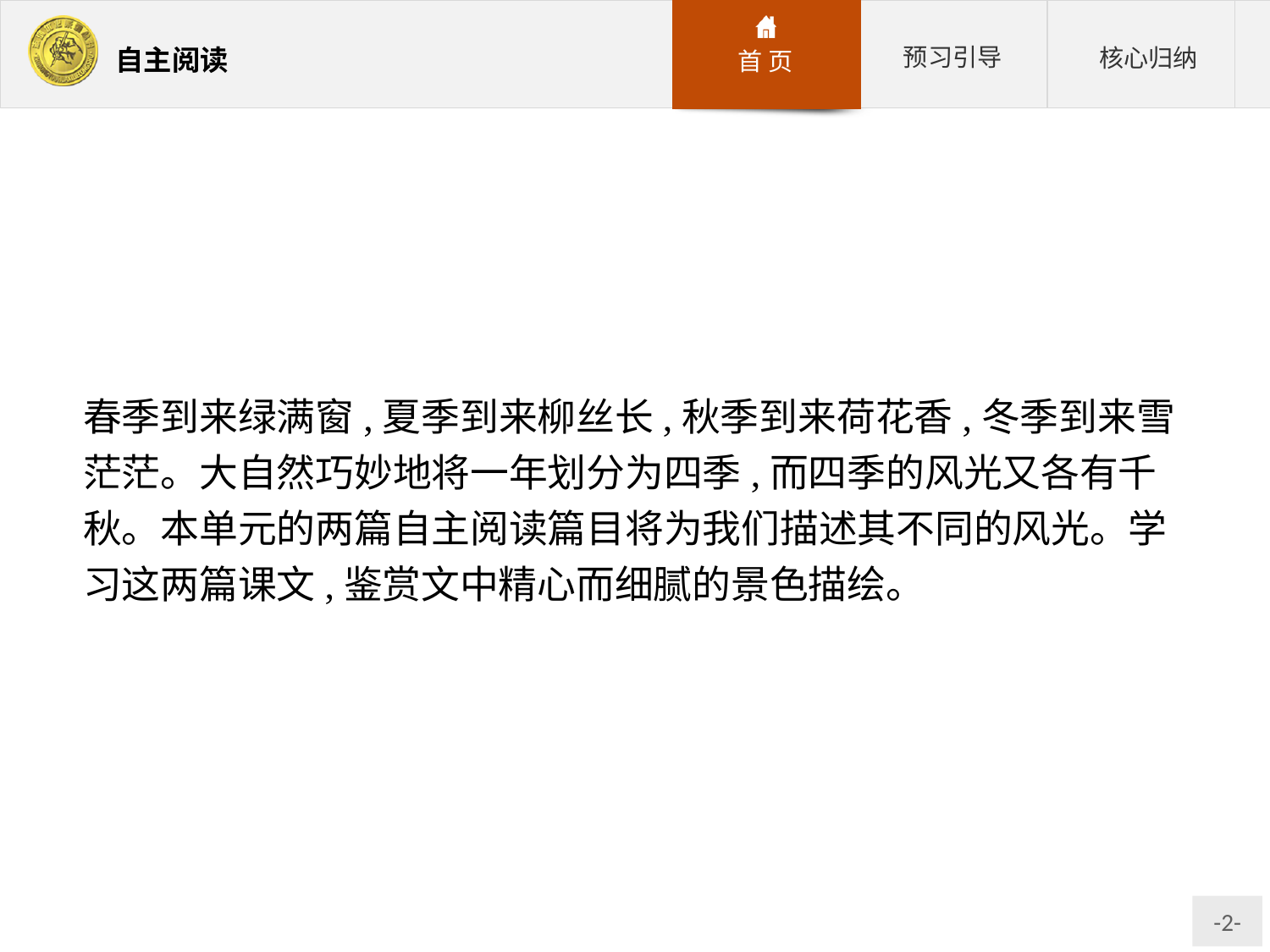

春季到来绿满窗,夏季到来柳丝长,秋季到来荷花香,冬季到来雪茫茫。大自然巧妙地将一年划分为四季,而四季的风光又各有千秋。本单元的两篇自主阅读篇目将为我们描述其不同的风光。学习这两篇课文,鉴赏文中精心而细腻的景色描绘。